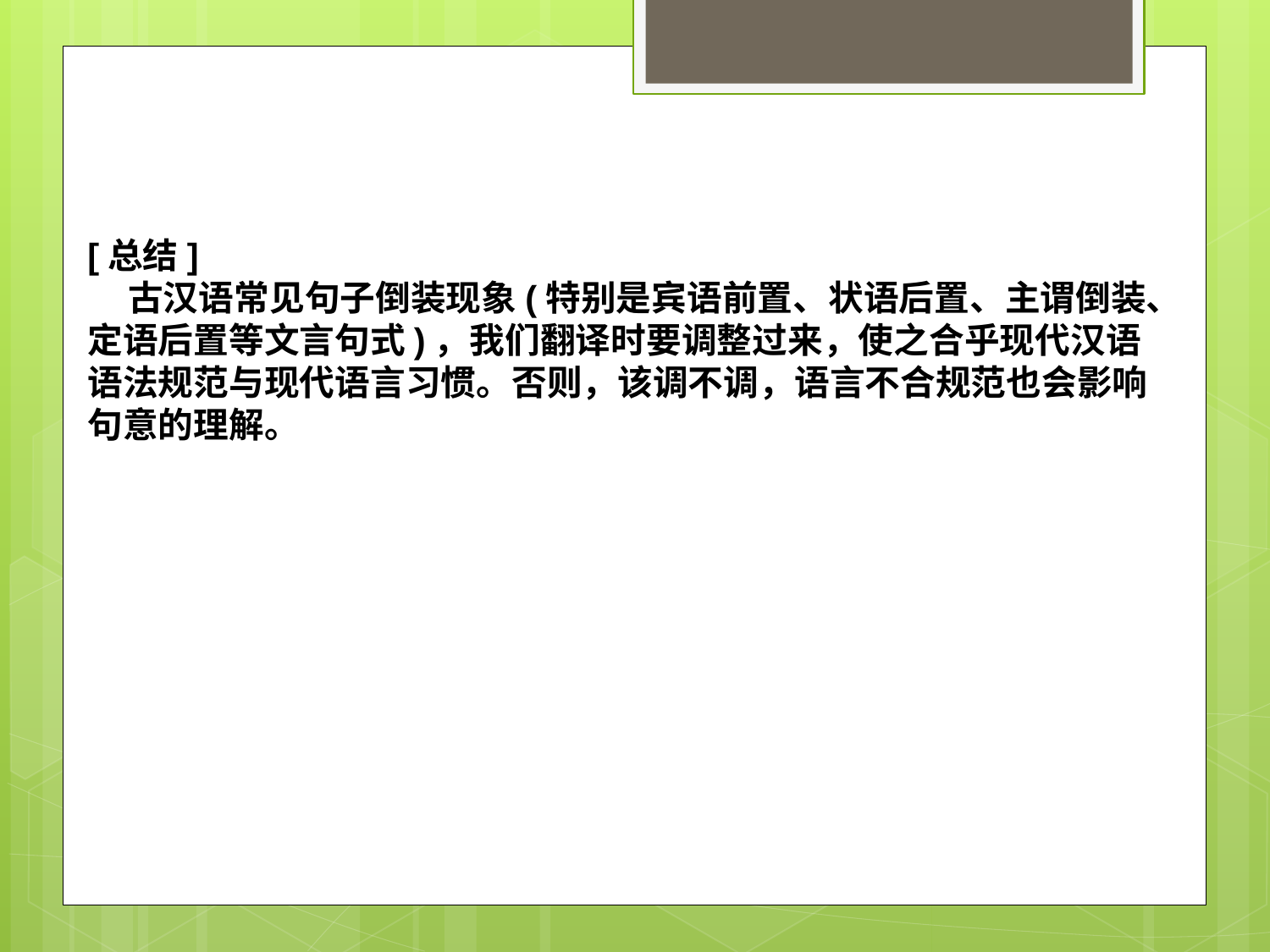

[总结]
    古汉语常见句子倒装现象(特别是宾语前置、状语后置、主谓倒装、定语后置等文言句式)，我们翻译时要调整过来，使之合乎现代汉语语法规范与现代语言习惯。否则，该调不调，语言不合规范也会影响句意的理解。